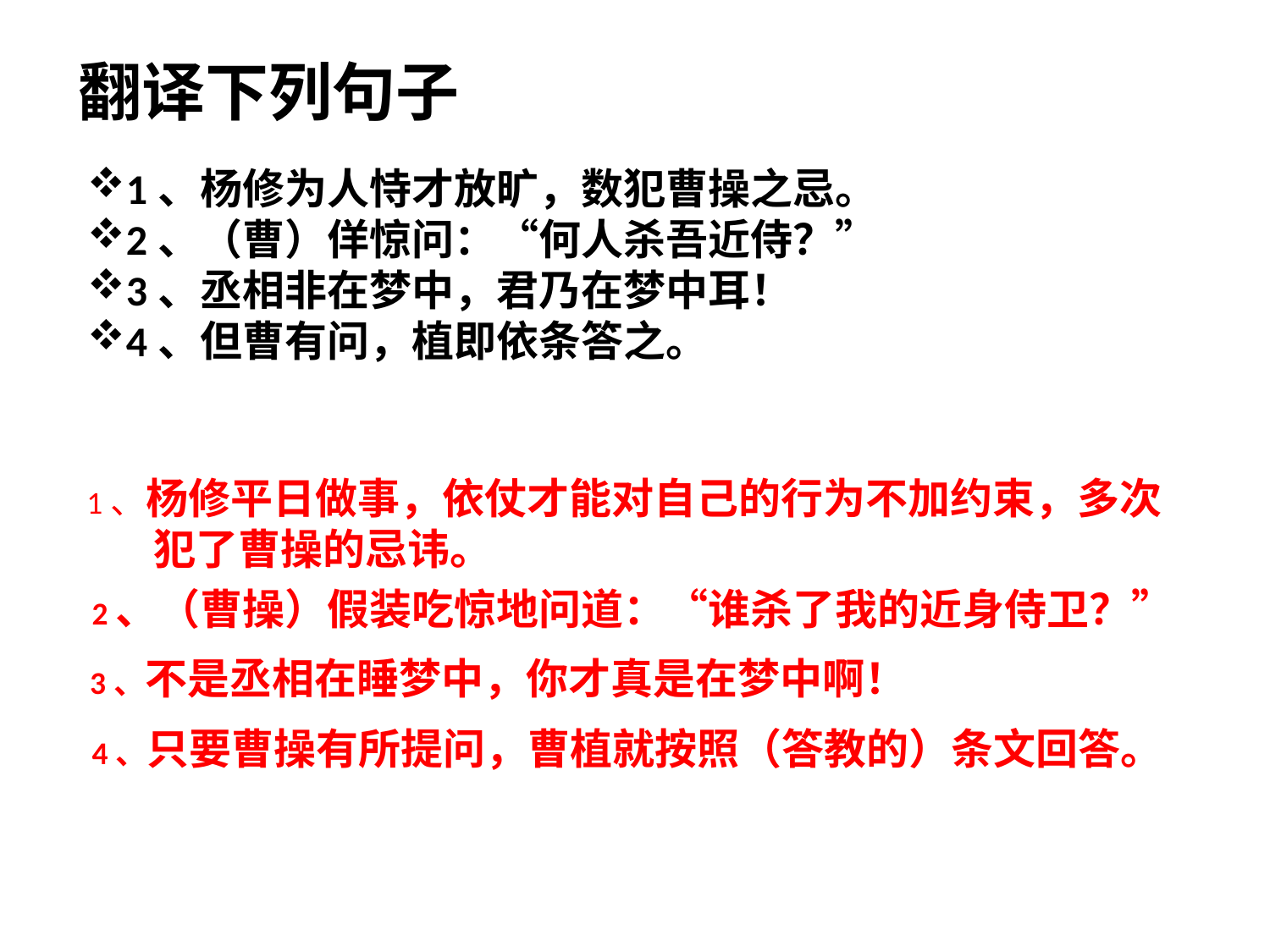

翻译下列句子
1、杨修为人恃才放旷，数犯曹操之忌。
2、（曹）佯惊问：“何人杀吾近侍？”
3、丞相非在梦中，君乃在梦中耳！
4、但曹有问，植即依条答之。
1、杨修平日做事，依仗才能对自己的行为不加约束，多次
      犯了曹操的忌讳。

2、（曹操）假装吃惊地问道：“谁杀了我的近身侍卫？”

3、不是丞相在睡梦中，你才真是在梦中啊！

4、只要曹操有所提问，曹植就按照（答教的）条文回答。